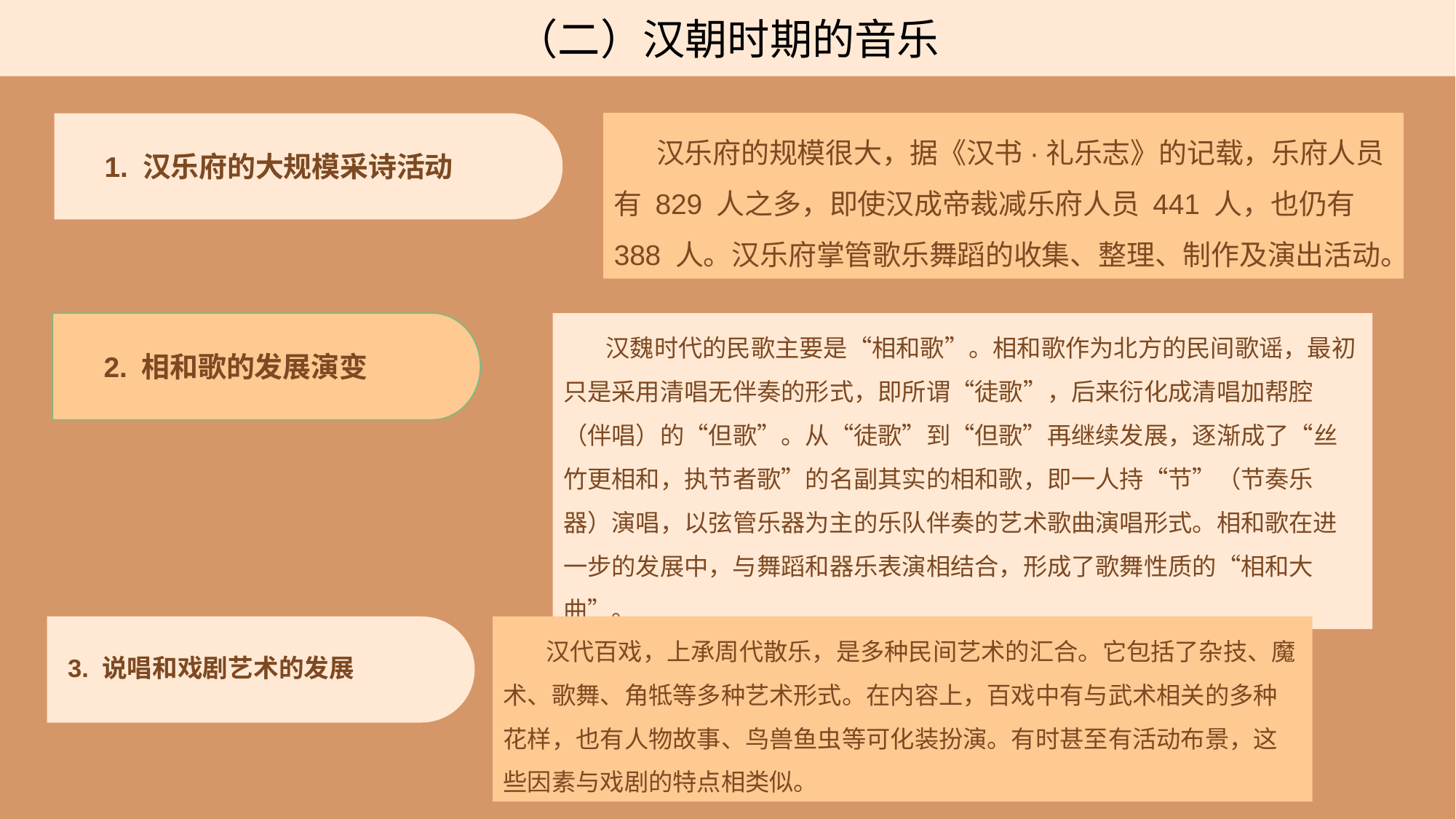

（二）汉朝时期的音乐
汉乐府的规模很大，据《汉书·礼乐志》的记载，乐府人员有 829 人之多，即使汉成帝裁减乐府人员 441 人，也仍有 388 人。汉乐府掌管歌乐舞蹈的收集、整理、制作及演出活动。

1. 汉乐府的大规模采诗活动

汉魏时代的民歌主要是“相和歌”。相和歌作为北方的民间歌谣，最初只是采用清唱无伴奏的形式，即所谓“徒歌”，后来衍化成清唱加帮腔（伴唱）的“但歌”。从“徒歌”到“但歌”再继续发展，逐渐成了“丝竹更相和，执节者歌”的名副其实的相和歌，即一人持“节”（节奏乐器）演唱，以弦管乐器为主的乐队伴奏的艺术歌曲演唱形式。相和歌在进一步的发展中，与舞蹈和器乐表演相结合，形成了歌舞性质的“相和大曲”。
2. 相和歌的发展演变

汉代百戏，上承周代散乐，是多种民间艺术的汇合。它包括了杂技、魔术、歌舞、角牴等多种艺术形式。在内容上，百戏中有与武术相关的多种花样，也有人物故事、鸟兽鱼虫等可化装扮演。有时甚至有活动布景，这些因素与戏剧的特点相类似。
3. 说唱和戏剧艺术的发展